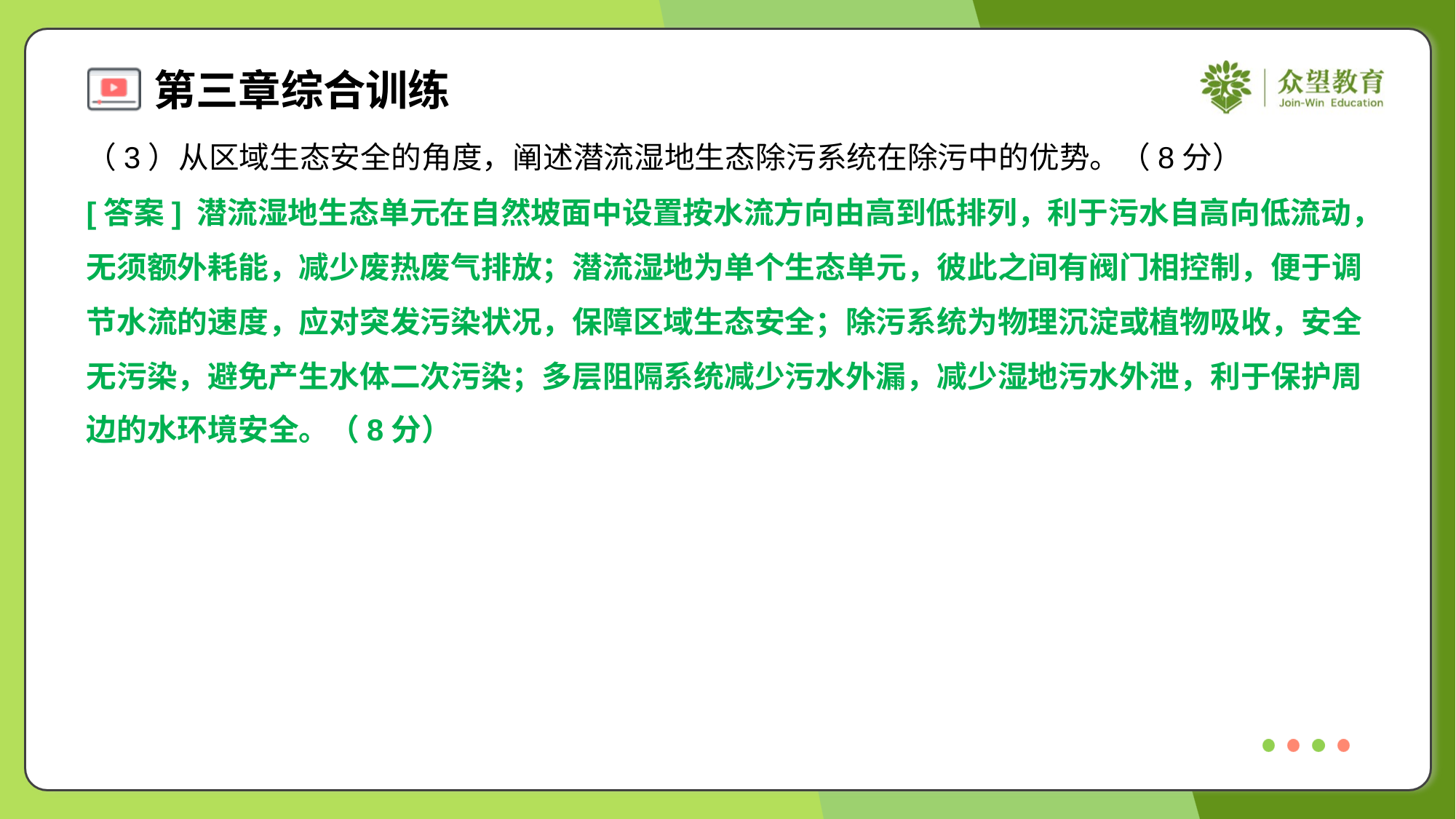

（3）从区域生态安全的角度，阐述潜流湿地生态除污系统在除污中的优势。（8分）
[答案] 潜流湿地生态单元在自然坡面中设置按水流方向由高到低排列，利于污水自高向低流动，
无须额外耗能，减少废热废气排放；潜流湿地为单个生态单元，彼此之间有阀门相控制，便于调
节水流的速度，应对突发污染状况，保障区域生态安全；除污系统为物理沉淀或植物吸收，安全
无污染，避免产生水体二次污染；多层阻隔系统减少污水外漏，减少湿地污水外泄，利于保护周
边的水环境安全。（8分）